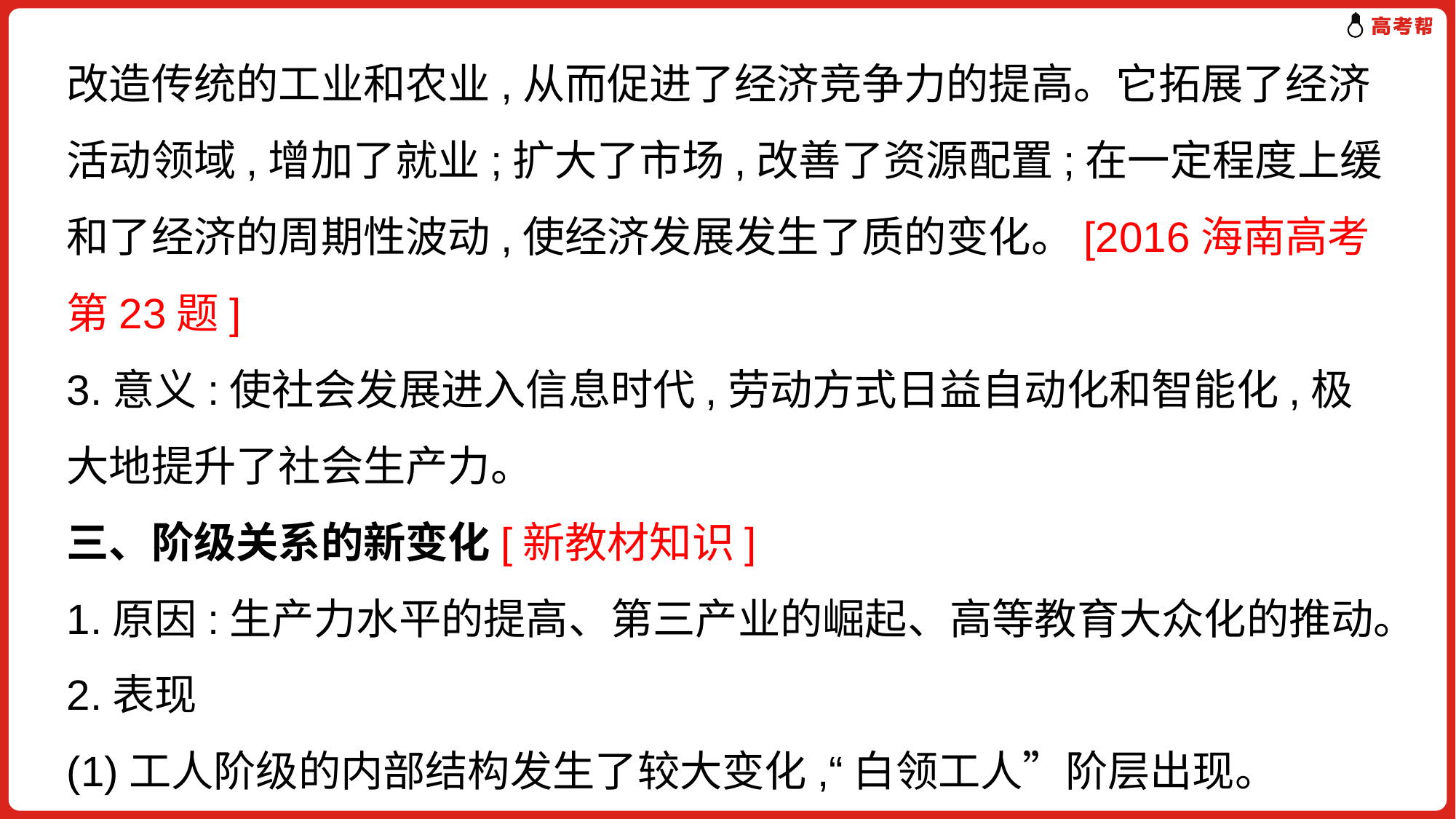

改造传统的工业和农业,从而促进了经济竞争力的提高。它拓展了经济活动领域,增加了就业;扩大了市场,改善了资源配置;在一定程度上缓和了经济的周期性波动,使经济发展发生了质的变化。[2016海南高考第23题]
3.意义:使社会发展进入信息时代,劳动方式日益自动化和智能化,极大地提升了社会生产力。
三、阶级关系的新变化[新教材知识]
1.原因:生产力水平的提高、第三产业的崛起、高等教育大众化的推动。
2.表现
(1)工人阶级的内部结构发生了较大变化,“白领工人”阶层出现。